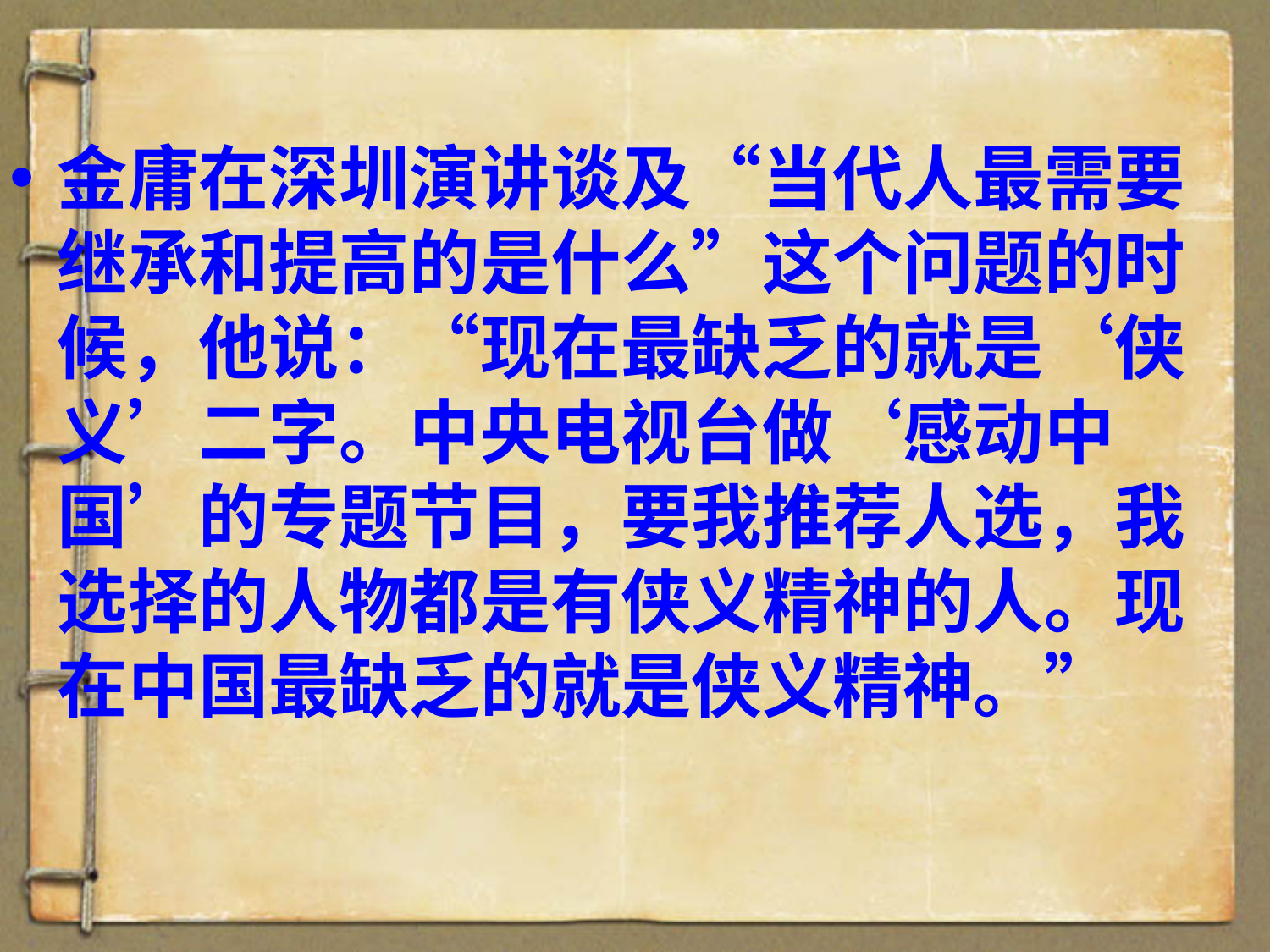

金庸在深圳演讲谈及“当代人最需要继承和提高的是什么”这个问题的时候，他说：“现在最缺乏的就是‘侠义’二字。中央电视台做‘感动中国’的专题节目，要我推荐人选，我选择的人物都是有侠义精神的人。现在中国最缺乏的就是侠义精神。”